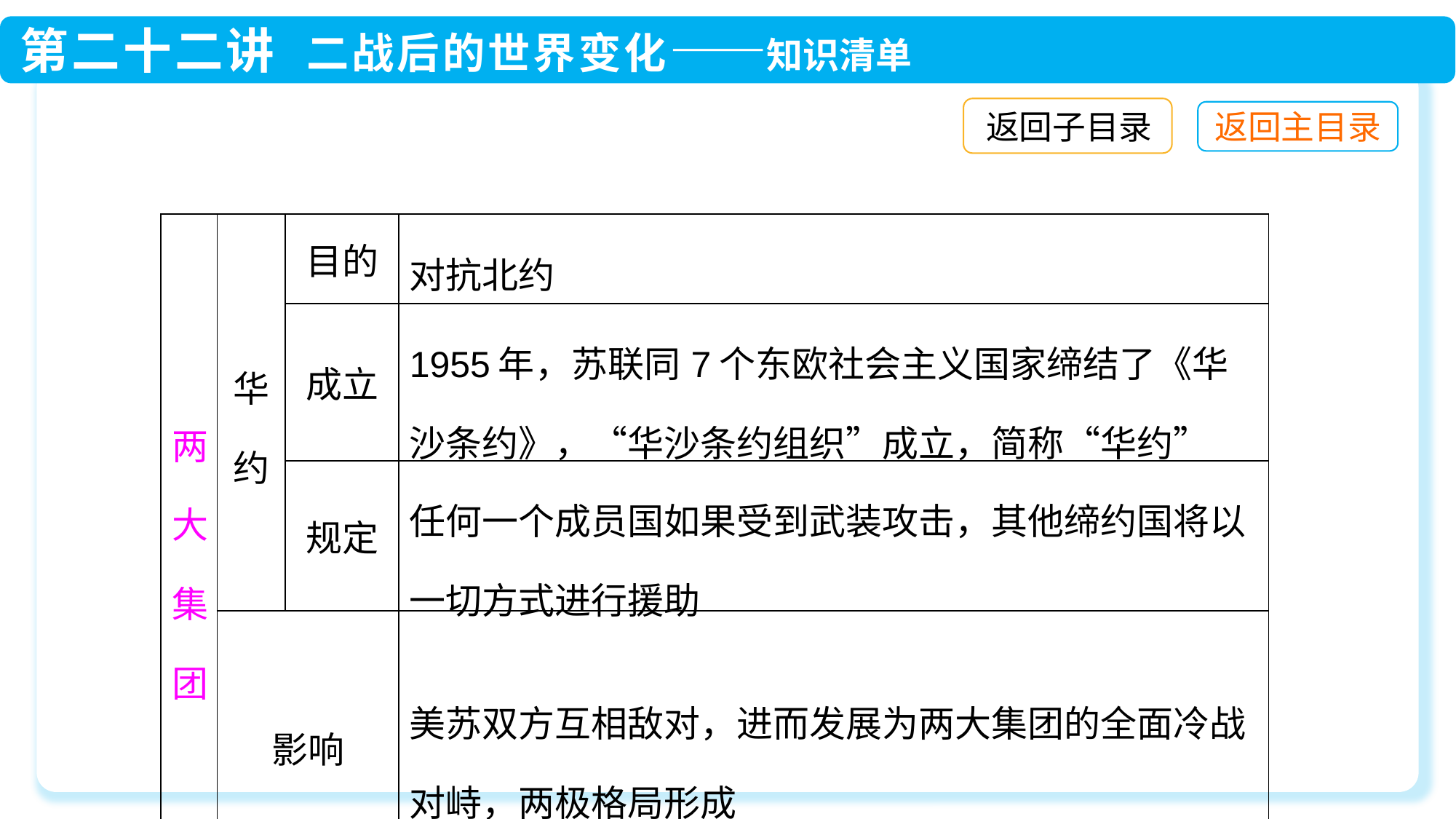

返回子目录
| 两大集团 | 华约 | 目的 | 对抗北约 |
| --- | --- | --- | --- |
|  |  | 成立 | 1955年，苏联同7个东欧社会主义国家缔结了《华沙条约》，“华沙条约组织”成立，简称“华约” |
|  |  | 规定 | 任何一个成员国如果受到武装攻击，其他缔约国将以一切方式进行援助 |
|  | 影响 |  | 美苏双方互相敌对，进而发展为两大集团的全面冷战对峙，两极格局形成 |